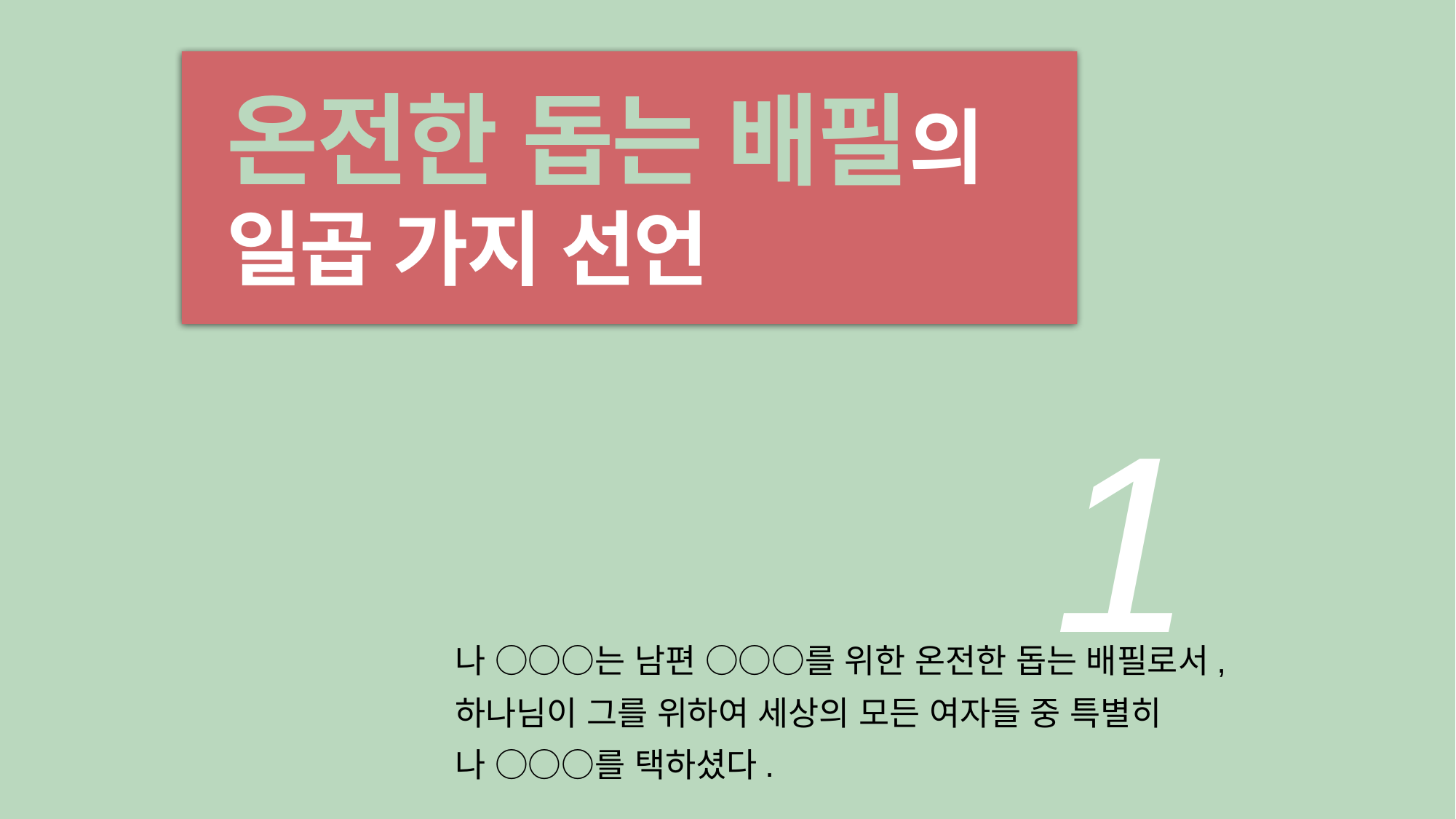

온전한 돕는 배필의 일곱 가지 선언

1
나 ○○○는 남편 ○○○를 위한 온전한 돕는 배필로서,
하나님이 그를 위하여 세상의 모든 여자들 중 특별히
나 ○○○를 택하셨다.